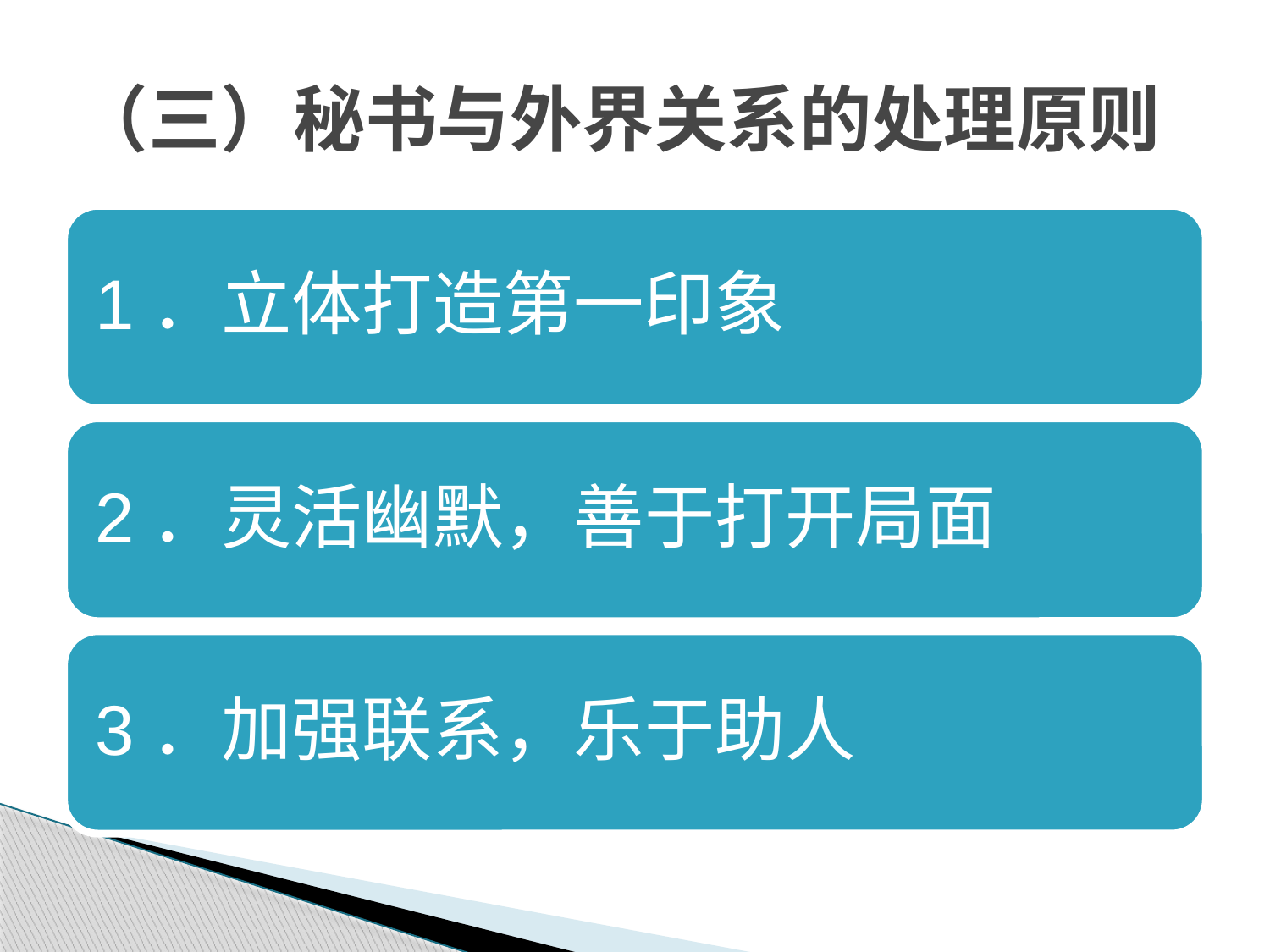

# （三）秘书与外界关系的处理原则
1．立体打造第一印象
2．灵活幽默，善于打开局面
3．加强联系，乐于助人